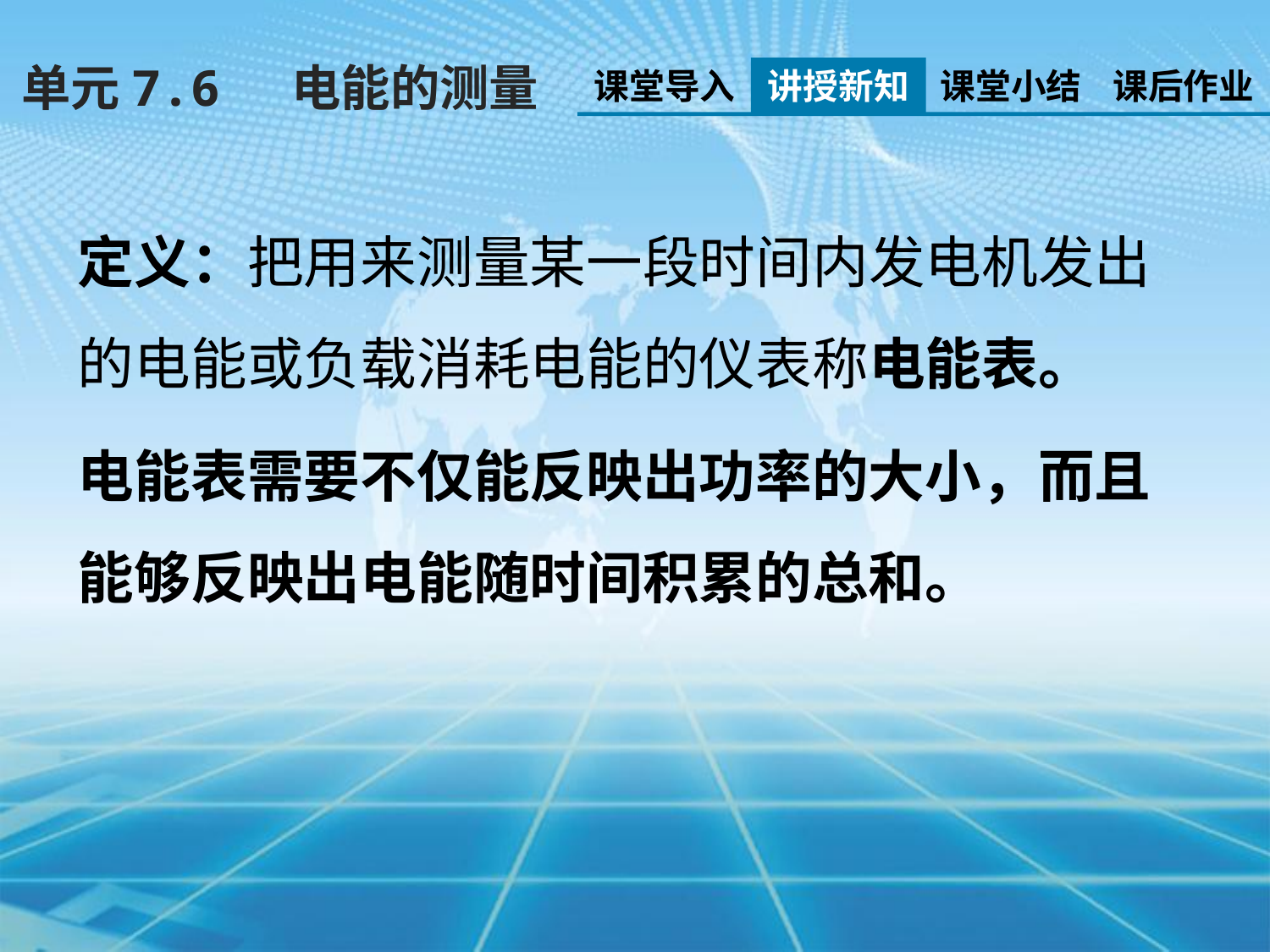

单元7.6  电能的测量
课堂导入
讲授新知
课堂小结
课后作业
定义：把用来测量某一段时间内发电机发出的电能或负载消耗电能的仪表称电能表。
电能表需要不仅能反映出功率的大小，而且能够反映出电能随时间积累的总和。